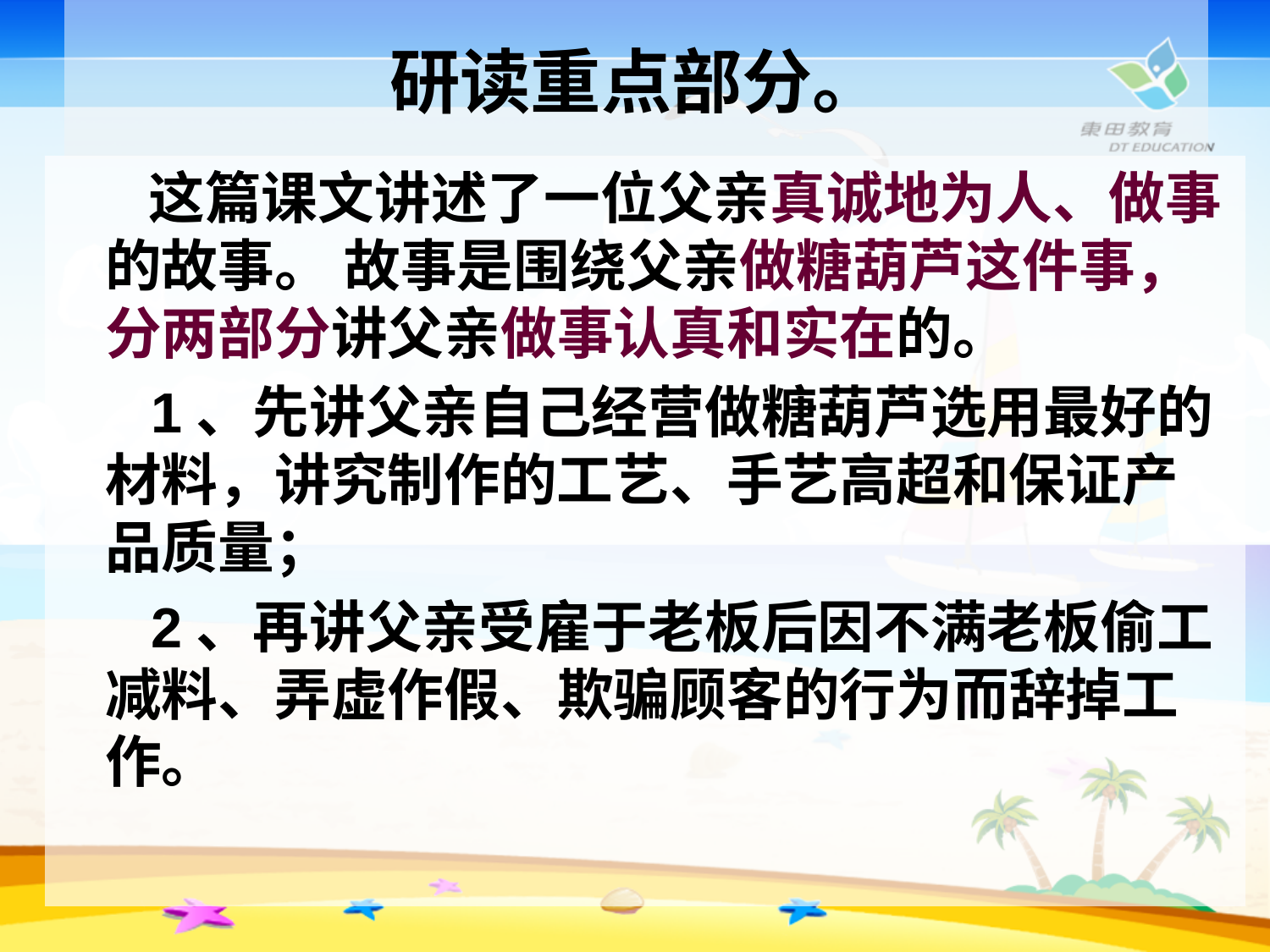

# 研读重点部分。
      这篇课文讲述了一位父亲真诚地为人、做事的故事。 故事是围绕父亲做糖葫芦这件事，分两部分讲父亲做事认真和实在的。
      1、先讲父亲自己经营做糖葫芦选用最好的材料，讲究制作的工艺、手艺高超和保证产品质量；
      2、再讲父亲受雇于老板后因不满老板偷工减料、弄虚作假、欺骗顾客的行为而辞掉工作。